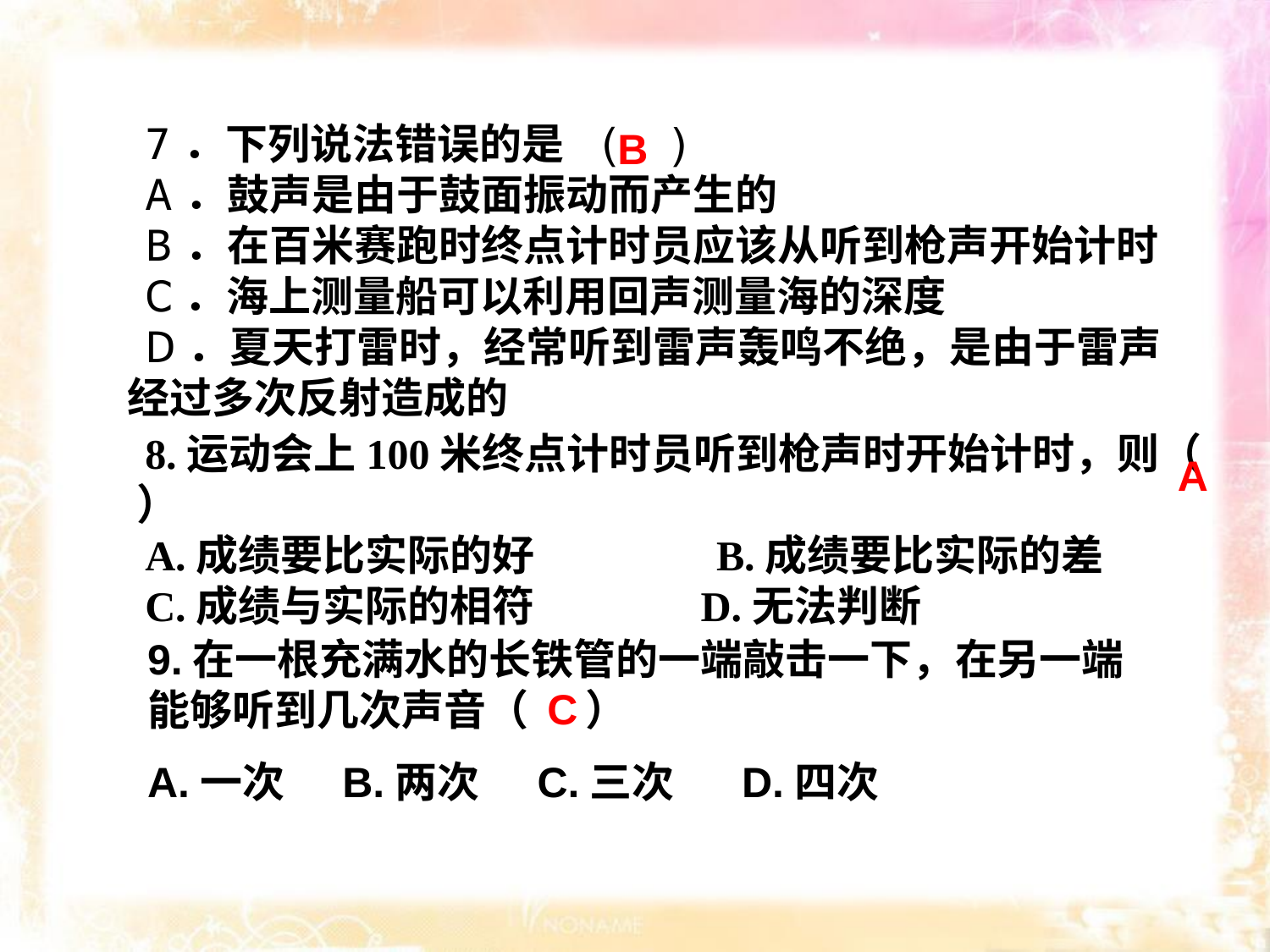

7．下列说法错误的是   (    )
A．鼓声是由于鼓面振动而产生的
B．在百米赛跑时终点计时员应该从听到枪声开始计时
C．海上测量船可以利用回声测量海的深度
D．夏天打雷时，经常听到雷声轰鸣不绝，是由于雷声 经过多次反射造成的
B
A
8.运动会上100米终点计时员听到枪声时开始计时，则（  ）
A.成绩要比实际的好                  B.成绩要比实际的差
C.成绩与实际的相符                      D.无法判断
9.在一根充满水的长铁管的一端敲击一下，在另一端能够听到几次声音（      ）
A.一次     B.两次     C.三次      D.四次
C